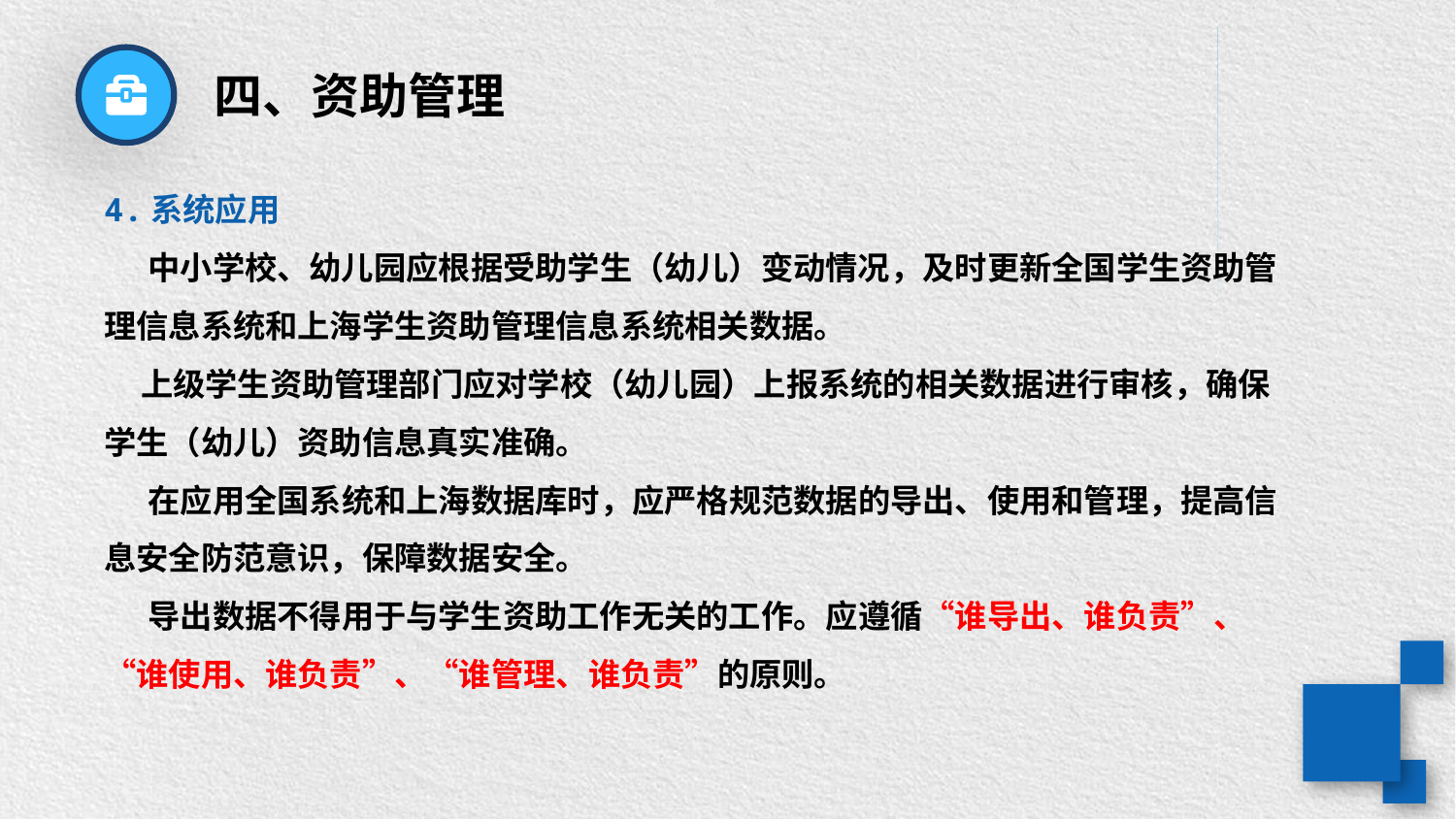

四、资助管理

4.系统应用
     中小学校、幼儿园应根据受助学生（幼儿）变动情况，及时更新全国学生资助管理信息系统和上海学生资助管理信息系统相关数据。
    上级学生资助管理部门应对学校（幼儿园）上报系统的相关数据进行审核，确保学生（幼儿）资助信息真实准确。
     在应用全国系统和上海数据库时，应严格规范数据的导出、使用和管理，提高信息安全防范意识，保障数据安全。
     导出数据不得用于与学生资助工作无关的工作。应遵循“谁导出、谁负责”、“谁使用、谁负责”、“谁管理、谁负责”的原则。